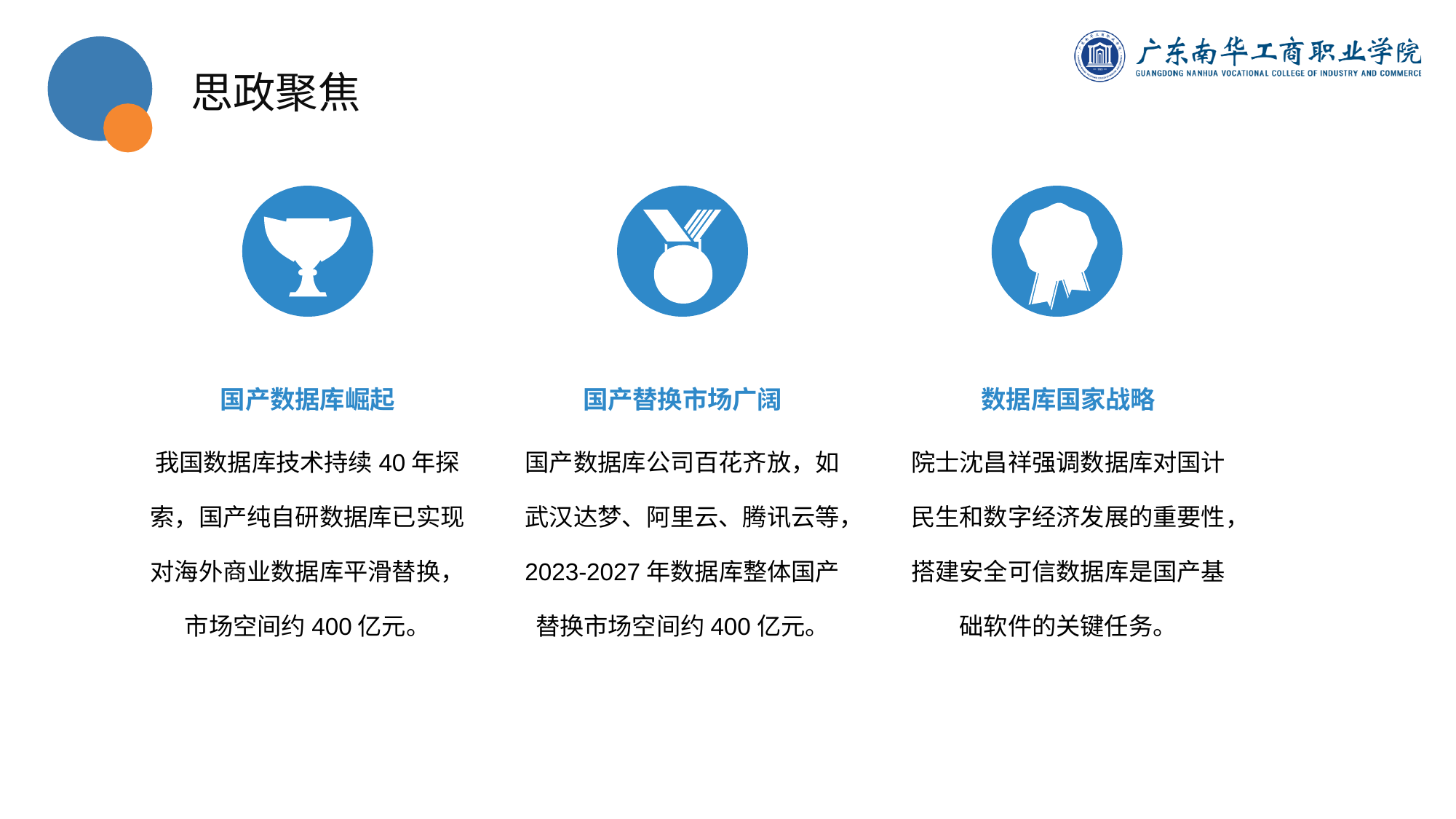

思政聚焦

国产数据库崛起
国产替换市场广阔
数据库国家战略
我国数据库技术持续40年探索，国产纯自研数据库已实现对海外商业数据库平滑替换，市场空间约400亿元。
国产数据库公司百花齐放，如武汉达梦、阿里云、腾讯云等，2023-2027年数据库整体国产替换市场空间约400亿元。
院士沈昌祥强调数据库对国计民生和数字经济发展的重要性，搭建安全可信数据库是国产基础软件的关键任务。